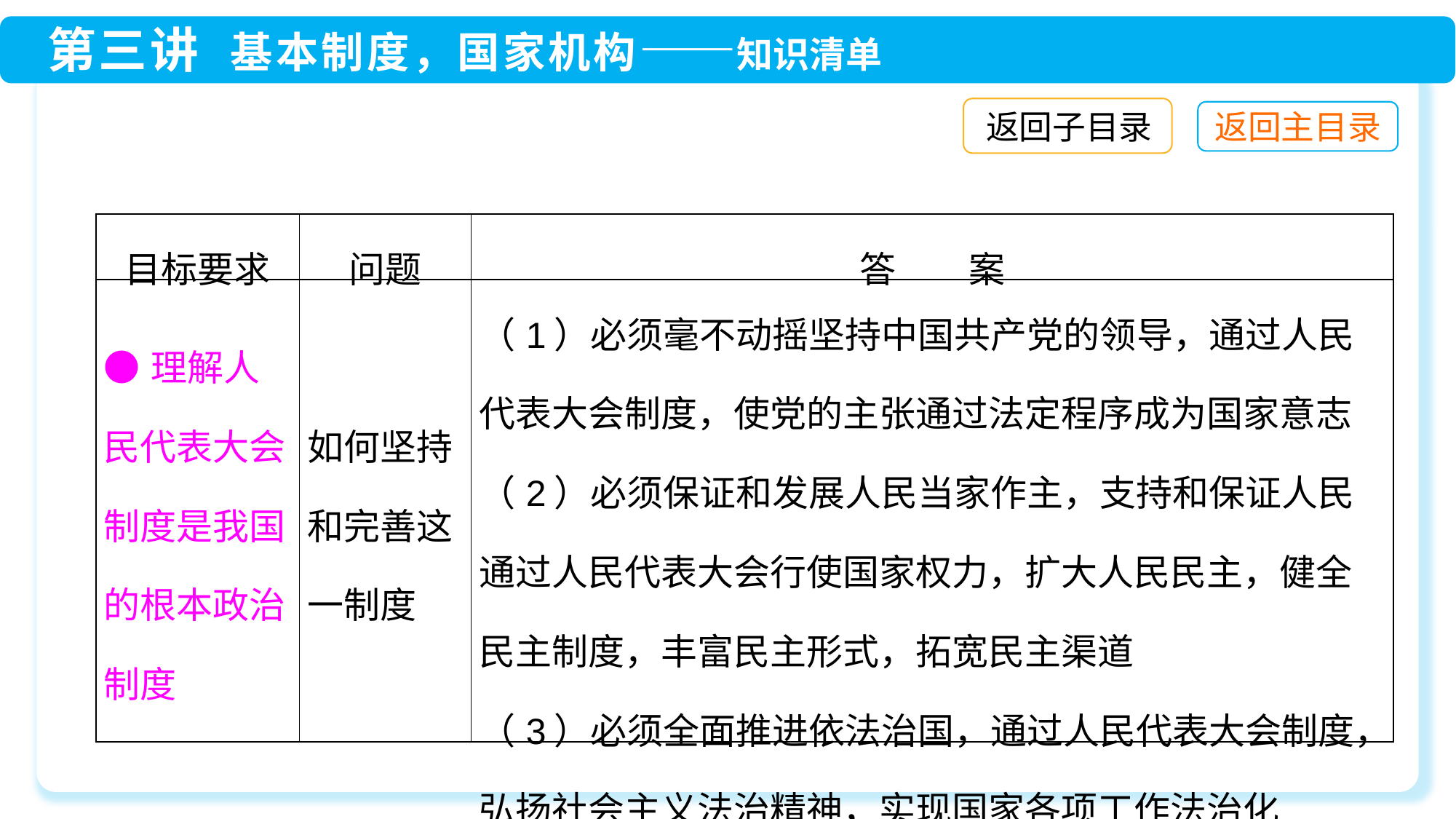

返回子目录
| 目标要求 | 问题 | 答　　案 |
| --- | --- | --- |
| ●理解人民代表大会制度是我国的根本政治制度 | 如何坚持和完善这一制度 | （1）必须毫不动摇坚持中国共产党的领导，通过人民代表大会制度，使党的主张通过法定程序成为国家意志 （2）必须保证和发展人民当家作主，支持和保证人民通过人民代表大会行使国家权力，扩大人民民主，健全民主制度，丰富民主形式，拓宽民主渠道 （3）必须全面推进依法治国，通过人民代表大会制度，弘扬社会主义法治精神，实现国家各项工作法治化 |